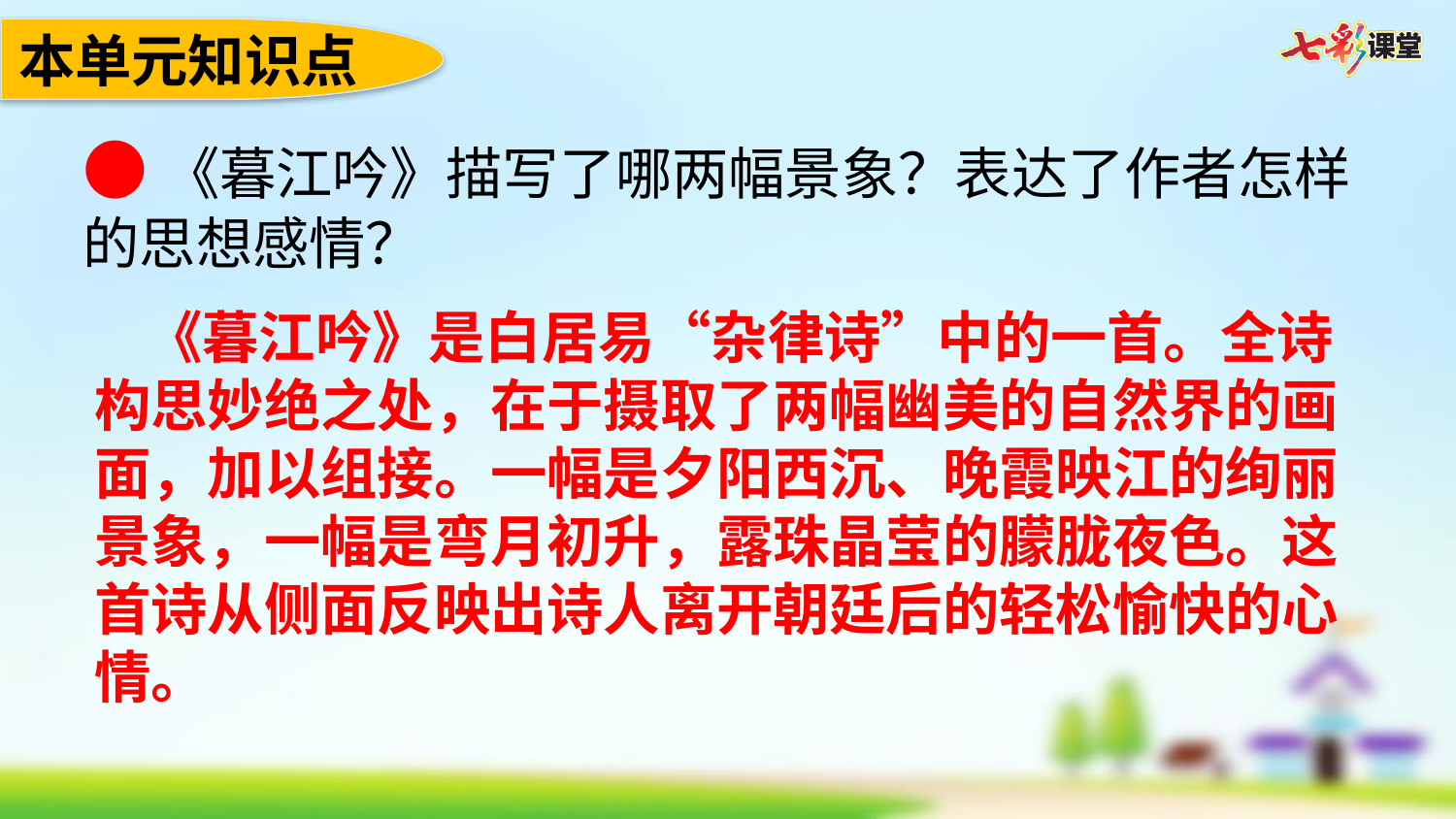

本单元知识点
●《暮江吟》描写了哪两幅景象？表达了作者怎样的思想感情？
   《暮江吟》是白居易“杂律诗”中的一首。全诗构思妙绝之处，在于摄取了两幅幽美的自然界的画面，加以组接。一幅是夕阳西沉、晚霞映江的绚丽景象，一幅是弯月初升，露珠晶莹的朦胧夜色。这首诗从侧面反映出诗人离开朝廷后的轻松愉快的心情。